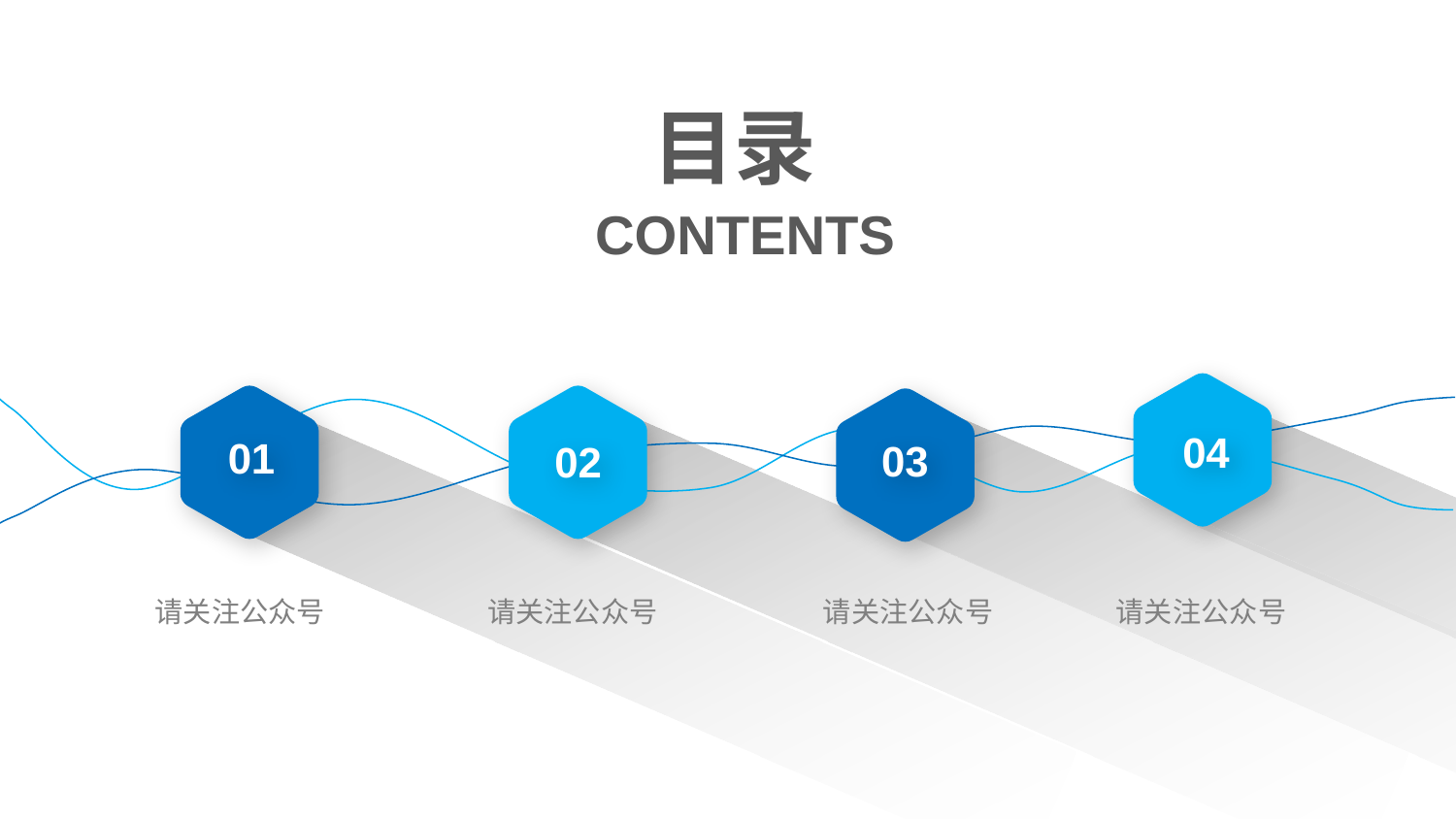

目录
CONTENTS

04

01

02

03

请关注公众号
请关注公众号
请关注公众号
请关注公众号